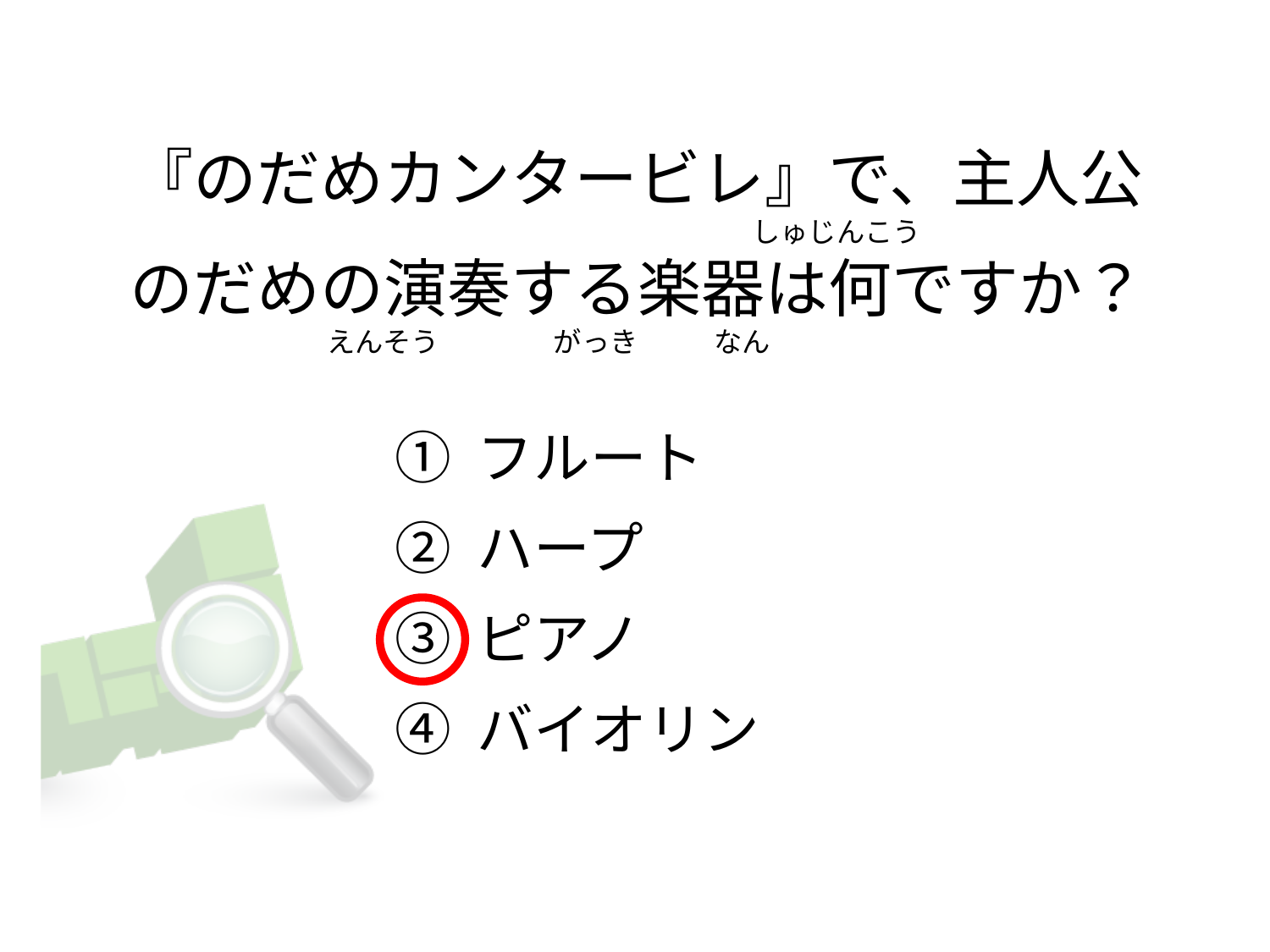

# 『のだめカンタービレ』で、主人公                                                                                                   しゅじんこう のだめの演奏する楽器は何ですか？                                えんそう                  がっき            なん
① フルート
② ハープ
③ ピアノ
④ バイオリン